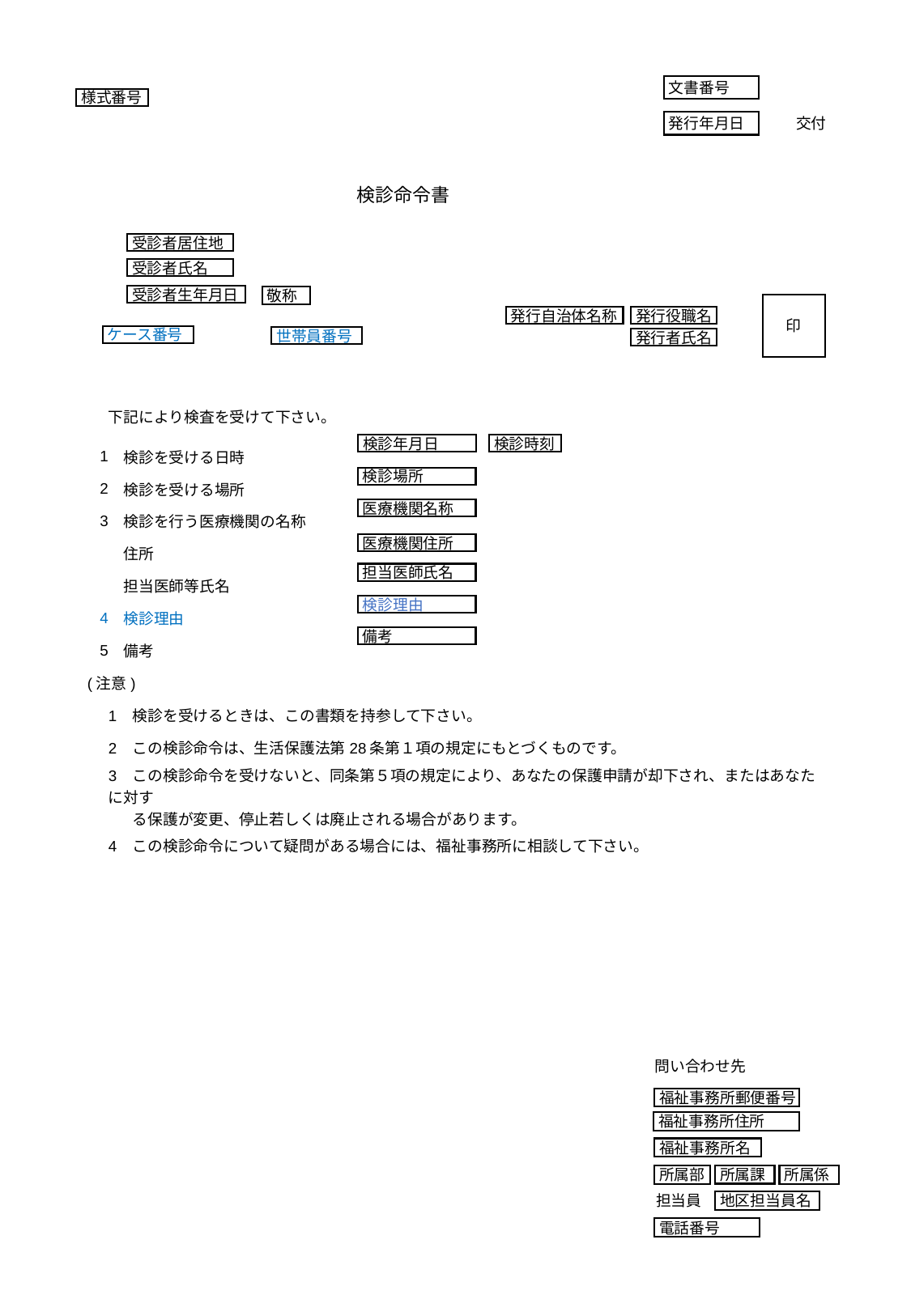

文書番号
交付
発行年月日
様式番号
|  |  |  |  |  |  |  |  |  |  |  |  |  |  |  |  |  |  |  |  |
| --- | --- | --- | --- | --- | --- | --- | --- | --- | --- | --- | --- | --- | --- | --- | --- | --- | --- | --- | --- |
|  |  |  |  |  |  |  |  | 検診命令書 |  |  |  |  |  |  |  |  |  |  |  |
|  |  |  |  |  |  |  |  |  |  |  |  |  |  |  |  |  |  |  |  |
|  |  |  |  |  |  |  |  |  |  |  |  |  |  |  |  |  |  |  |  |
|  |  |  |  |  |  |  |  |  |  |  |  |  |  |  |  |  |  |  |  |
|  |  |  |  |  |  |  |  |  |  |  |  |  |  |  |  |  |  |  |  |
|  |  |  |  |  |  |  |  |  |  |  |  |  | 発行自治体名称 | 発行役職名 |  |  |  |  |  |
|  |  |  |  |  |  |  |  |  |  |  |  |  |  | 発行者氏名 |  |  |  |  |  |
|  |  |  |  |  |  |  |  |  |  |  |  |  |  |  |  |  |  |  |  |
|  |  | 下記により検査を受けて下さい。 |  |  |  |  |  |  |  |  |  |  |  |  |  |  |  |  |  |
|  | 1 | 検診を受ける日時 |  |  |  |  |  |  |  |  |  |  |  |  |  |  |  |  |  |
|  | 2 | 検診を受ける場所 |  |  |  |  |  |  |  |  |  |  |  |  |  |  |  |  |  |
|  | 3 | 検診を行う医療機関の名称 |  |  |  |  |  |  |  |  |  |  |  |  |  |  |  |  |  |
|  |  | 住所 |  |  |  |  |  |  |  |  |  |  |  |  |  |  |  |  |  |
|  |  | 担当医師等氏名 |  |  |  |  |  |  |  |  |  |  |  |  |  |  |  |  |  |
|  | 4 | 検診理由 |  |  |  |  |  |  |  |  |  |  |  |  |  |  |  |  |  |
|  | 5 | 備考 |  |  |  |  |  |  |  |  |  |  |  |  |  |  |  |  |  |
|  | (注意) |  |  |  |  |  |  |  |  |  |  |  |  |  |  |  |  |  |  |
|  |  | 1 検診を受けるときは、この書類を持参して下さい。 |  |  |  |  |  |  |  |  |  |  |  |  |  |  |  |  |  |
|  |  | 2 この検診命令は、生活保護法第28条第１項の規定にもとづくものです。 |  |  |  |  |  |  |  |  |  |  |  |  |  |  |  |  |  |
|  |  | この検診命令を受けないと、同条第５項の規定により、あなたの保護申請が却下され、またはあなたに対す る保護が変更、停止若しくは廃止される場合があります。 |  |  |  |  |  |  |  |  |  |  |  |  |  |  |  |  |  |
|  |  |  |  |  |  |  |  |  |  |  |  |  |  |  |  |  |  |  |  |
|  |  | 4 この検診命令について疑問がある場合には、福祉事務所に相談して下さい。 |  |  |  |  |  |  |  |  |  |  |  |  |  |  |  |  |  |
|  |  |  |  |  |  |  |  |  |  |  |  |  |  |  |  |  |  |  |  |
受診者居住地
受診者氏名
受診者生年月日
敬称
印
発行自治体名称
発行役職名
ケース番号
世帯員番号
発行者氏名
検診時刻
検診年月日
検診場所
医療機関名称
医療機関住所
担当医師氏名
検診理由
備考
問い合わせ先
福祉事務所郵便番号
福祉事務所住所
福祉事務所名
所属部
所属係
所属課
担当員
地区担当員名
電話番号